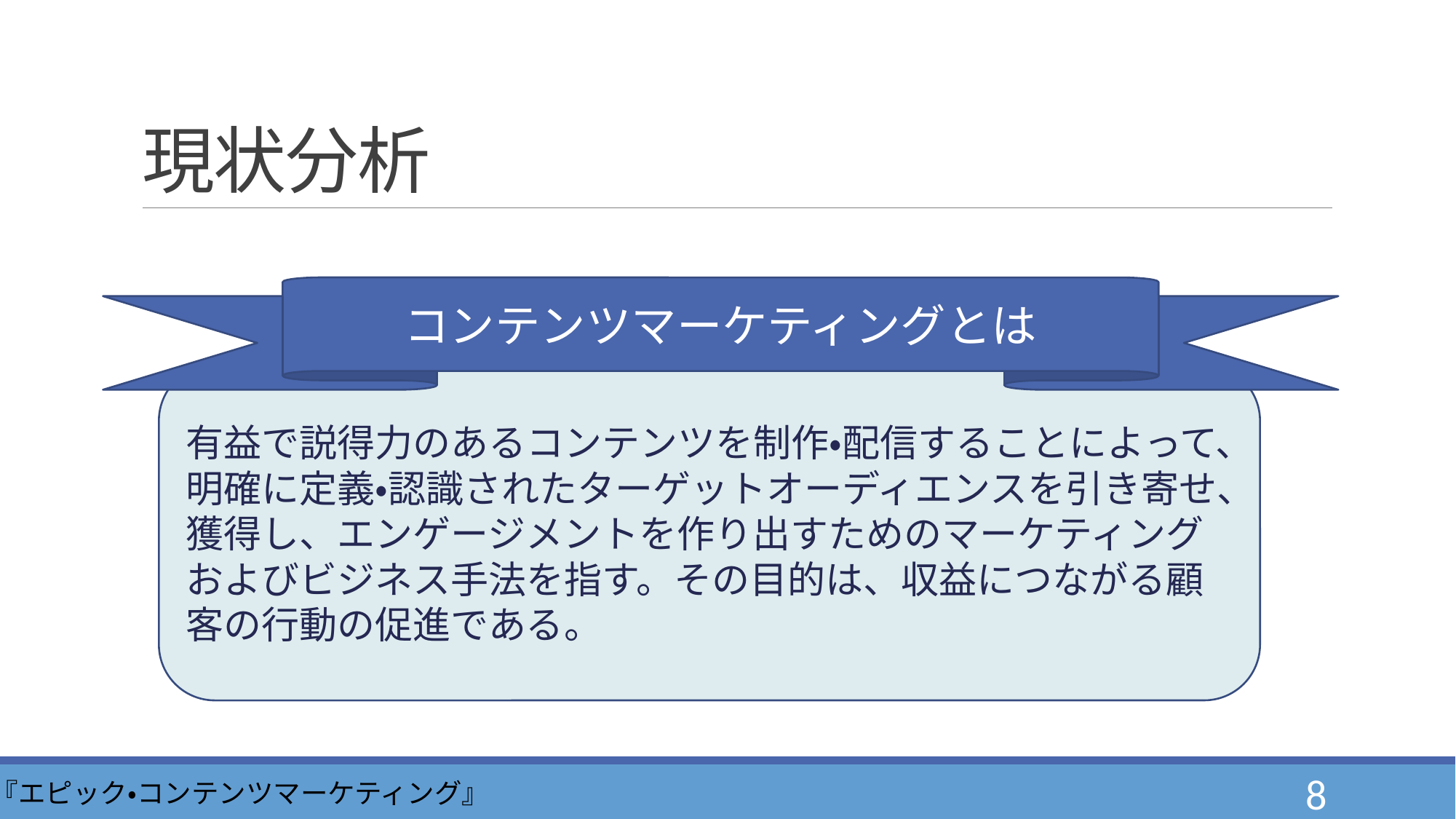

# 現状分析
コンテンツマーケティングとは
有益で説得力のあるコンテンツを制作・配信することによって、明確に定義・認識されたターゲットオーディエンスを引き寄せ、獲得し、エンゲージメントを作り出すためのマーケティングおよびビジネス手法を指す。その目的は、収益につながる顧客の行動の促進である。
『エピック・コンテンツマーケティング』
8